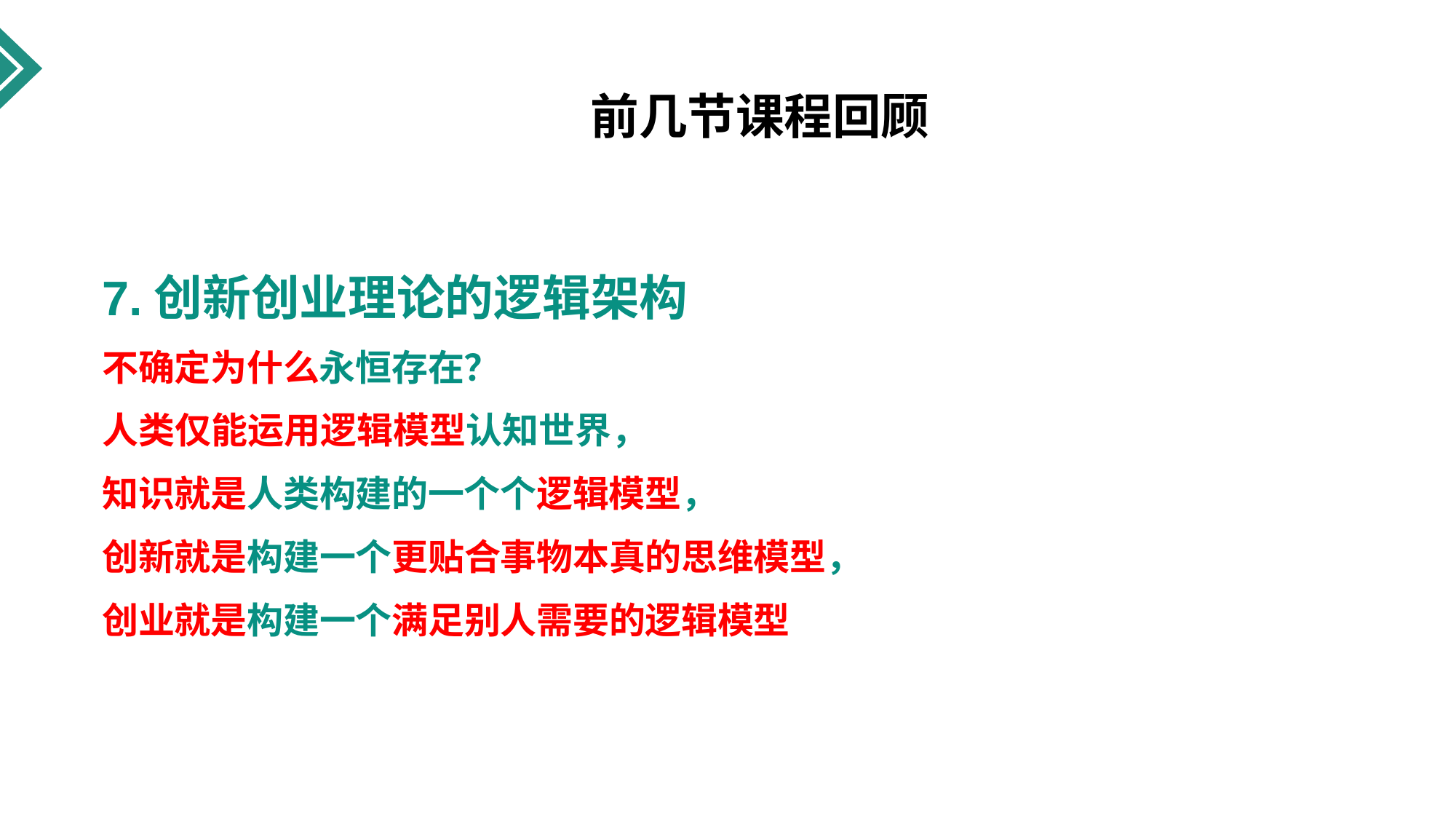

前几节课程回顾
# 7.创新创业理论的逻辑架构 不确定为什么永恒存在？ 人类仅能运用逻辑模型认知世界， 知识就是人类构建的一个个逻辑模型， 创新就是构建一个更贴合事物本真的思维模型， 创业就是构建一个满足别人需要的逻辑模型